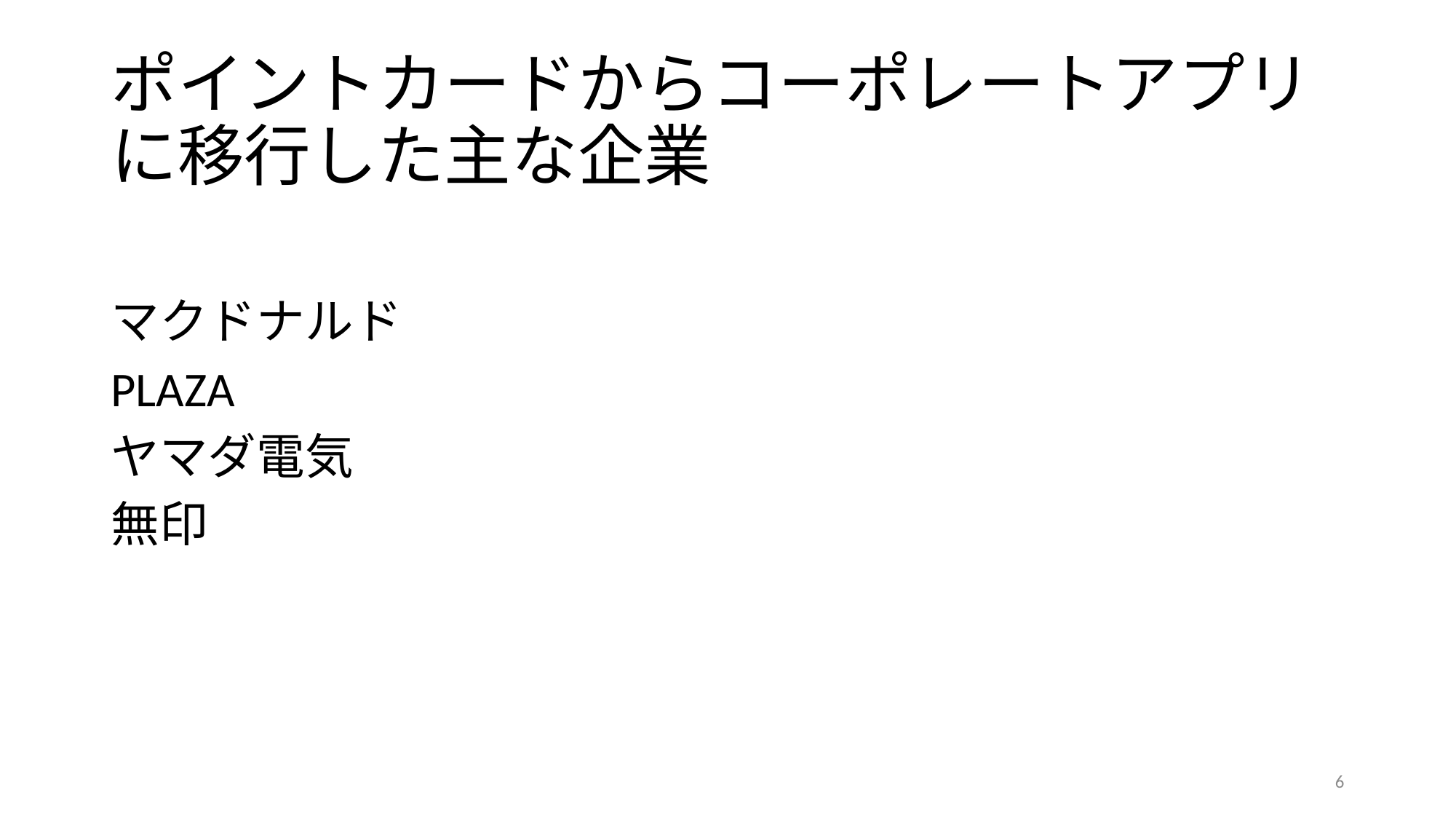

# ポイントカードからコーポレートアプリに移行した主な企業

マクドナルド
PLAZA
ヤマダ電気
無印
6